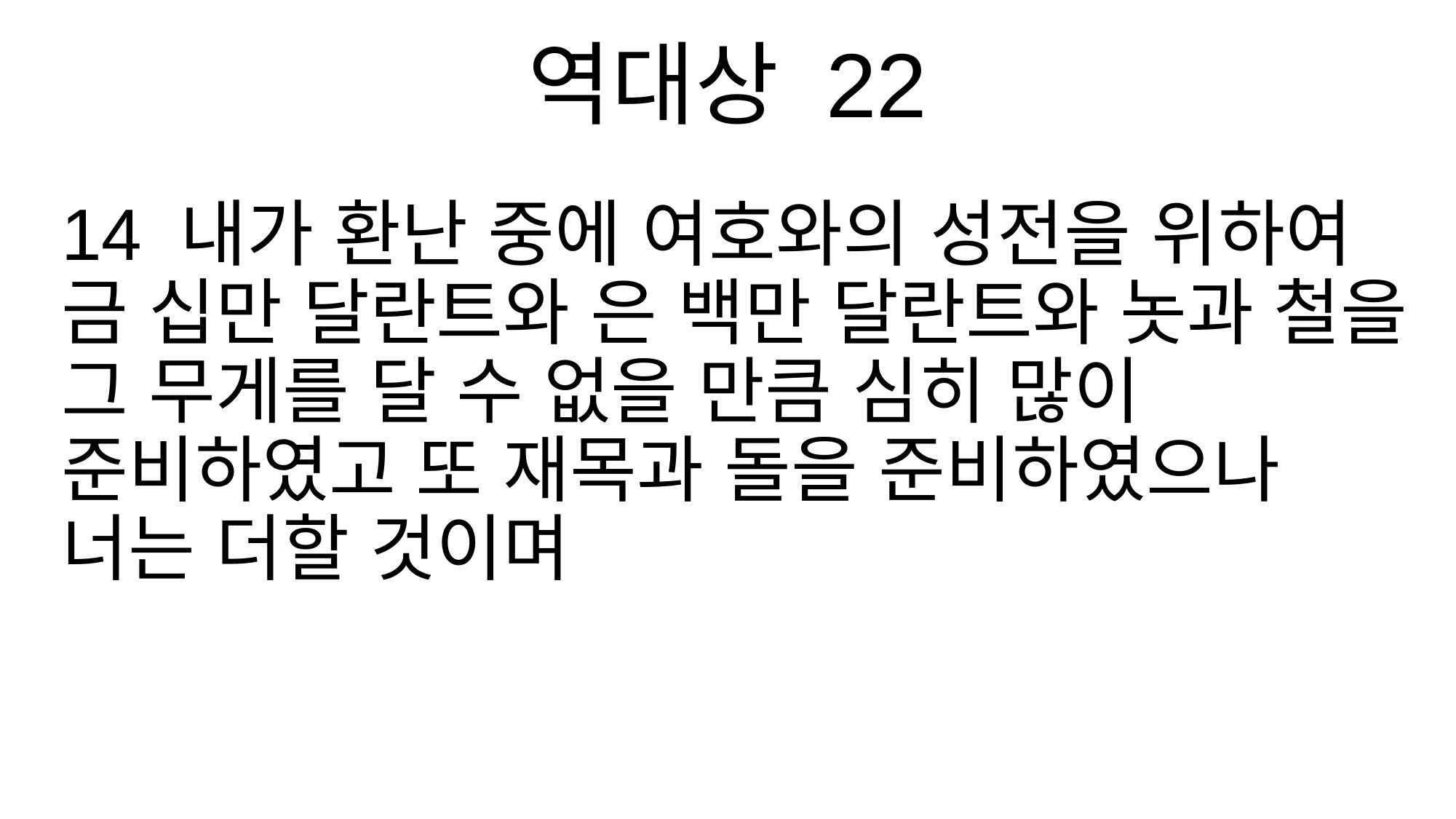

역대상 22
14 내가 환난 중에 여호와의 성전을 위하여 금 십만 달란트와 은 백만 달란트와 놋과 철을 그 무게를 달 수 없을 만큼 심히 많이 준비하였고 또 재목과 돌을 준비하였으나 너는 더할 것이며